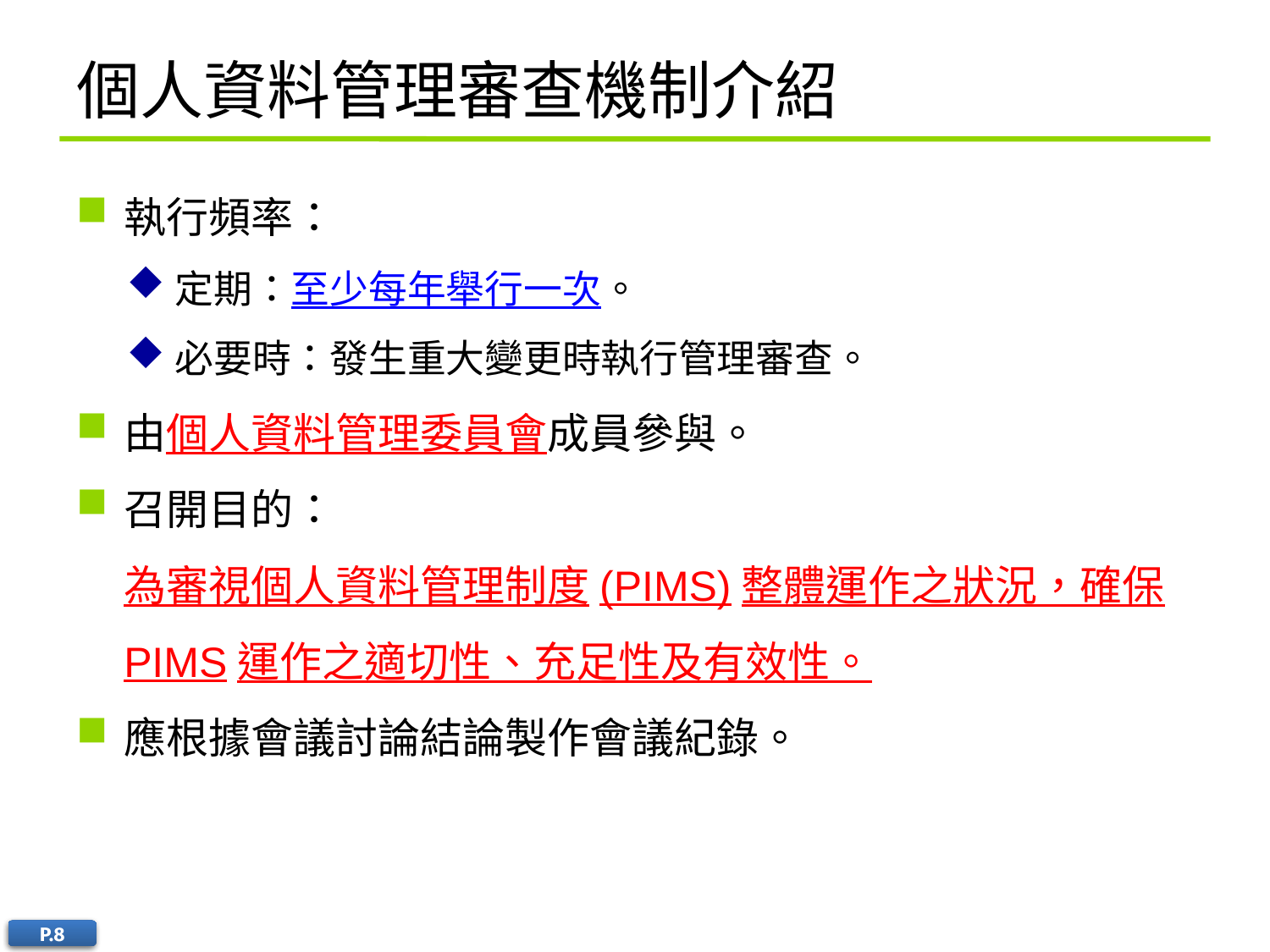

# 個人資料管理審查機制介紹
執行頻率：
定期：至少每年舉行一次。
必要時：發生重大變更時執行管理審查。
由個人資料管理委員會成員參與。
召開目的：
為審視個人資料管理制度(PIMS)整體運作之狀況，確保PIMS運作之適切性、充足性及有效性。
應根據會議討論結論製作會議紀錄。